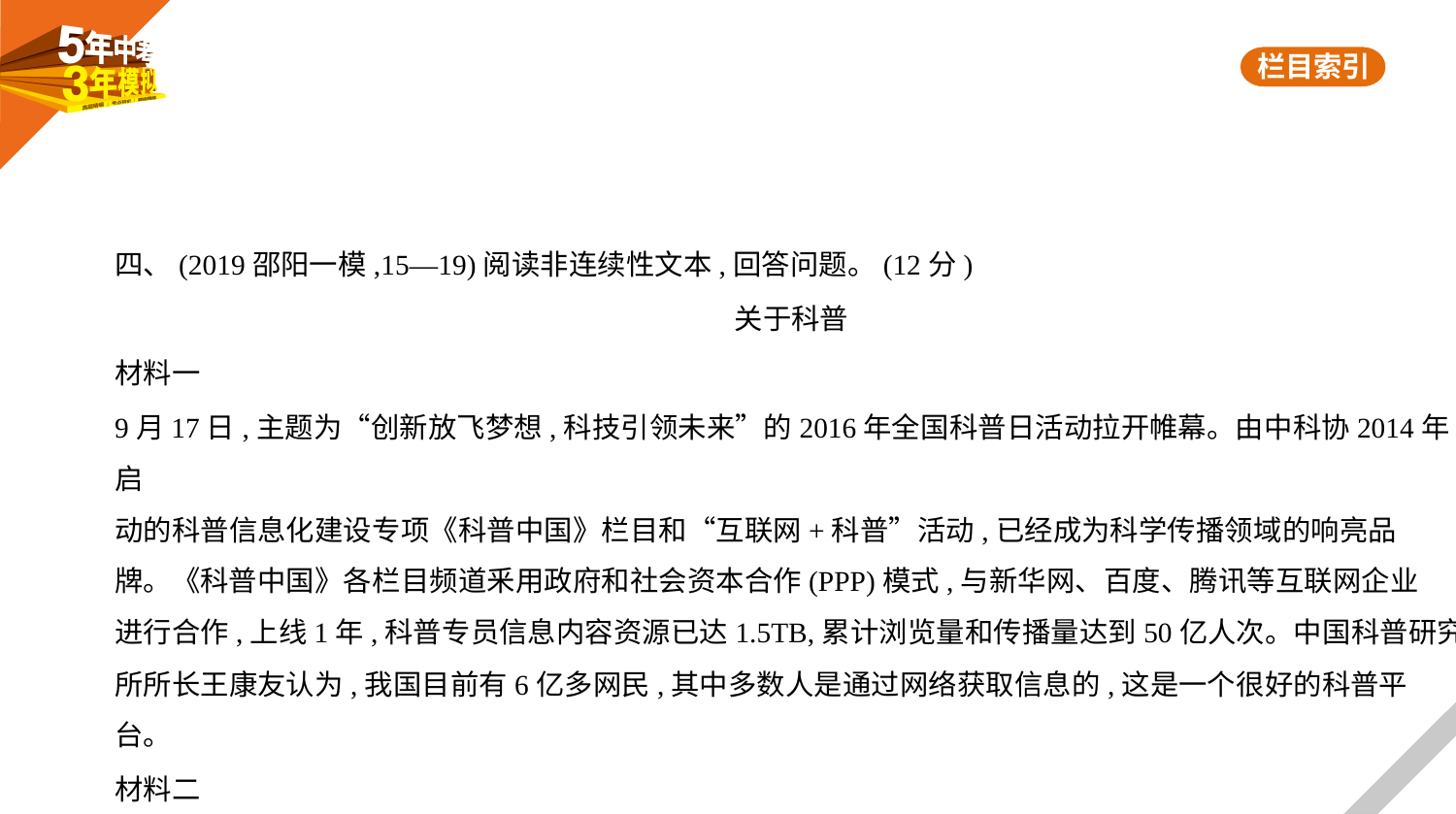

四、(2019邵阳一模,15—19)阅读非连续性文本,回答问题。(12分)
关于科普
材料一
9月17日,主题为“创新放飞梦想,科技引领未来”的2016年全国科普日活动拉开帷幕。由中科协2014年启
动的科普信息化建设专项《科普中国》栏目和“互联网+科普”活动,已经成为科学传播领域的响亮品
牌。《科普中国》各栏目频道釆用政府和社会资本合作(PPP)模式,与新华网、百度、腾讯等互联网企业
进行合作,上线1年,科普专员信息内容资源已达1.5TB,累计浏览量和传播量达到50亿人次。中国科普研究
所所长王康友认为,我国目前有6亿多网民,其中多数人是通过网络获取信息的,这是一个很好的科普平
台。
材料二